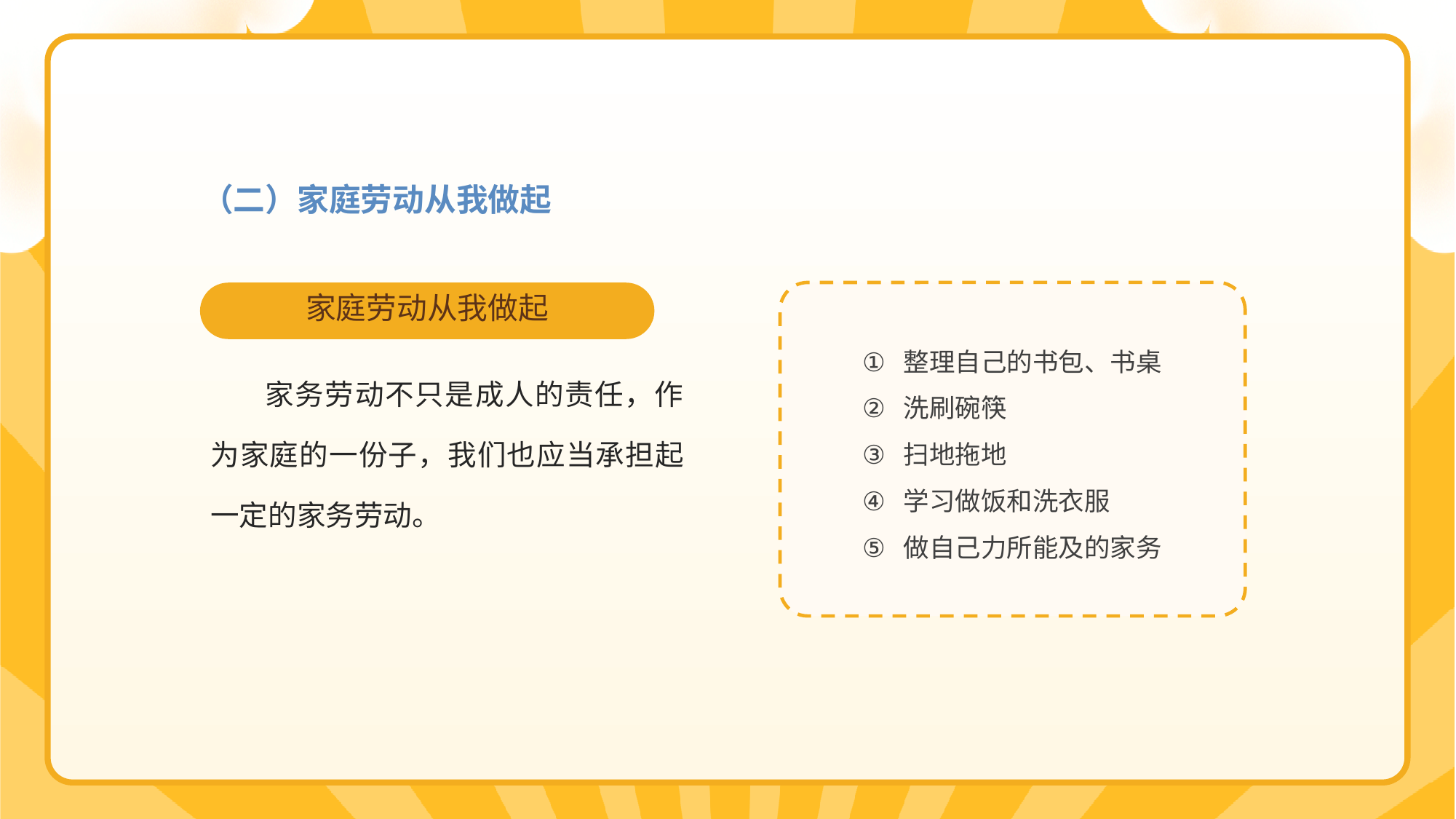

（二）家庭劳动从我做起

整理自己的书包、书桌
洗刷碗筷
扫地拖地
学习做饭和洗衣服
做自己力所能及的家务
家庭劳动从我做起
家务劳动不只是成人的责任，作为家庭的一份子，我们也应当承担起一定的家务劳动。